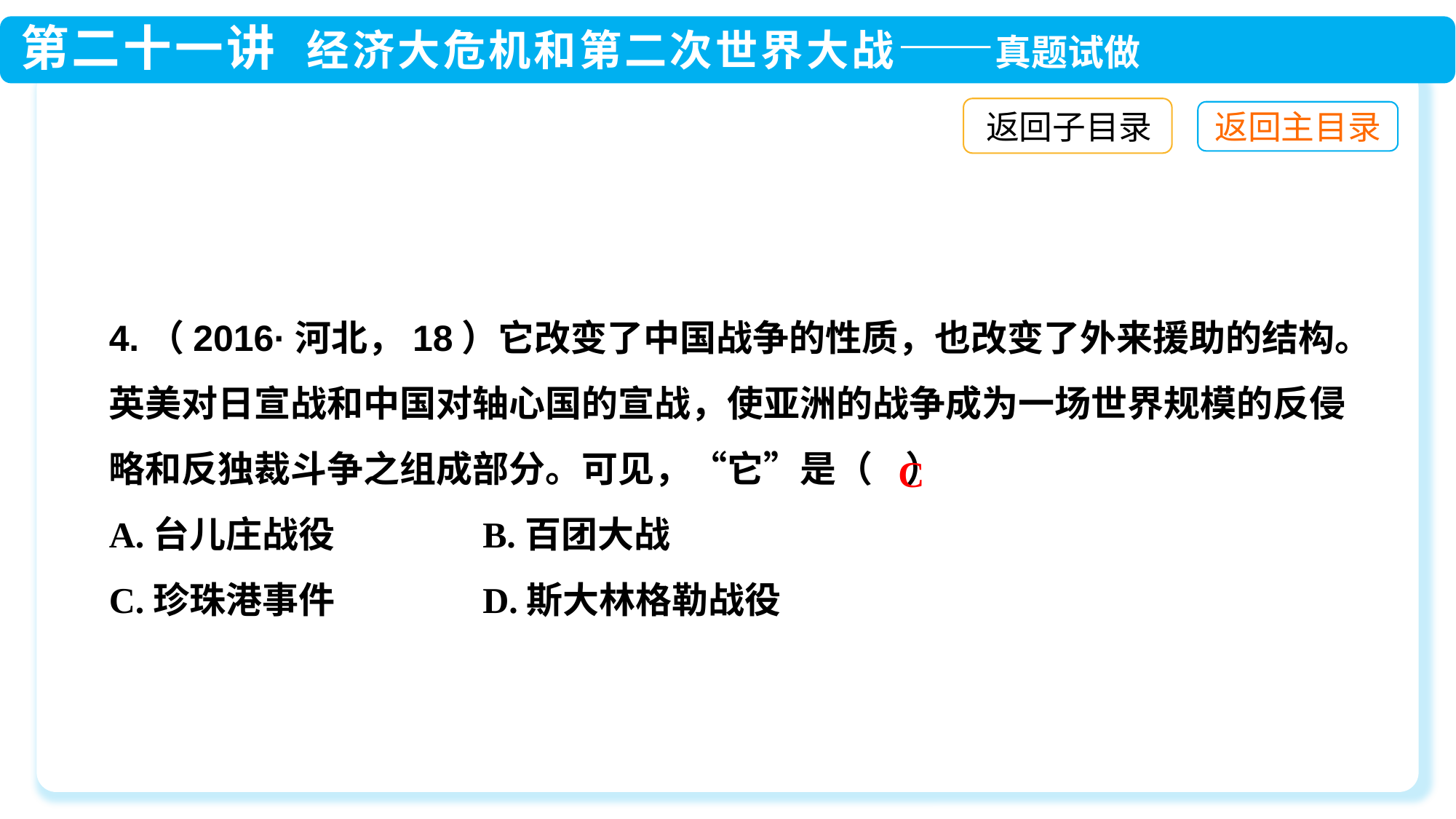

返回子目录
4.（2016·河北，18）它改变了中国战争的性质，也改变了外来援助的结构。英美对日宣战和中国对轴心国的宣战，使亚洲的战争成为一场世界规模的反侵略和反独裁斗争之组成部分。可见，“它”是（    ）
A.台儿庄战役                 B.百团大战
C.珍珠港事件                 D.斯大林格勒战役
C